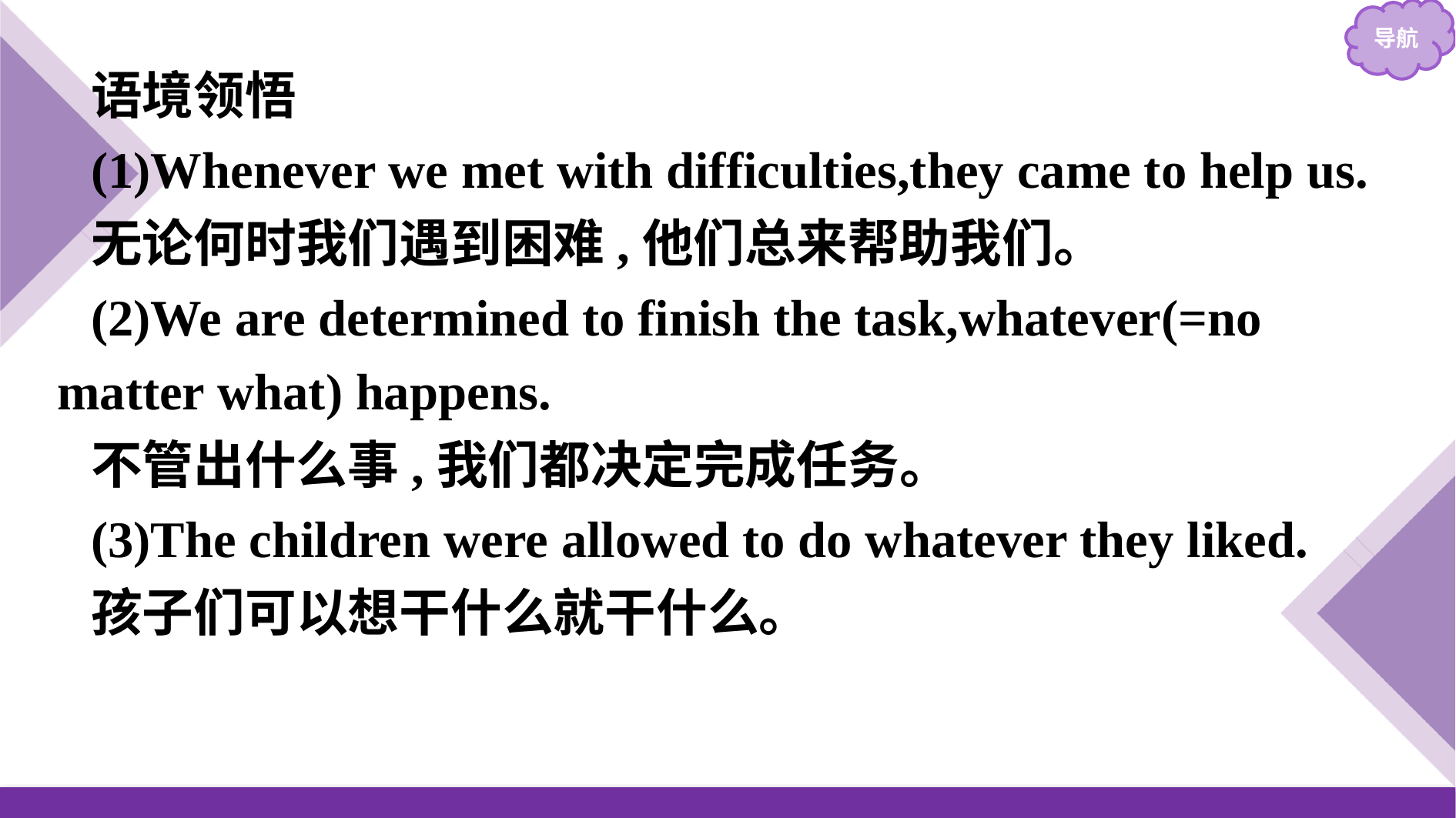

语境领悟
(1)Whenever we met with difficulties,they came to help us.
无论何时我们遇到困难,他们总来帮助我们。
(2)We are determined to finish the task,whatever(=no matter what) happens.
不管出什么事,我们都决定完成任务。
(3)The children were allowed to do whatever they liked.
孩子们可以想干什么就干什么。